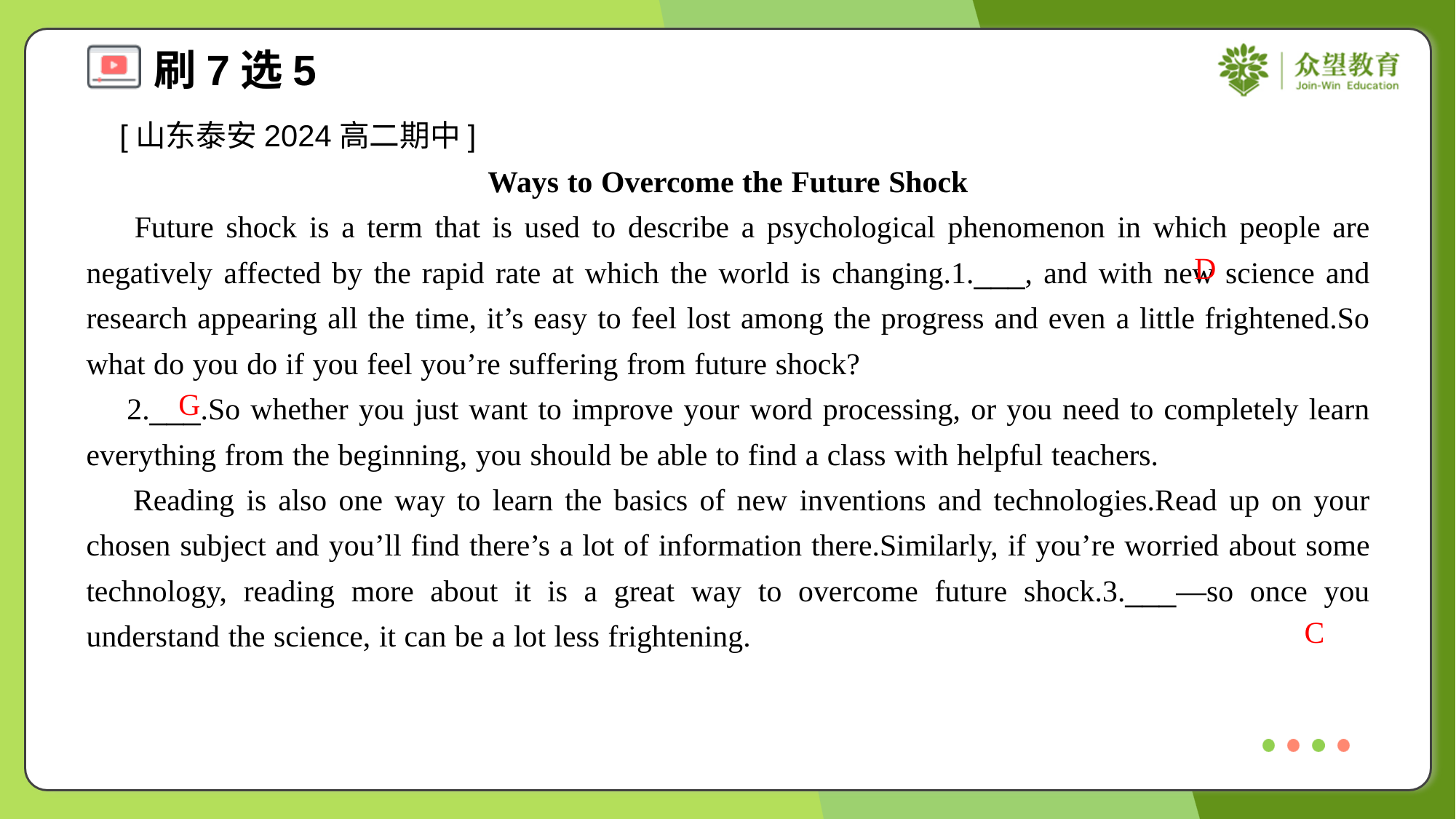

[山东泰安2024高二期中]
Ways to Overcome the Future Shock
    Future shock is a term that is used to describe a psychological phenomenon in which people are negatively affected by the rapid rate at which the world is changing.1.___, and with new science and research appearing all the time, it’s easy to feel lost among the progress and even a little frightened.So what do you do if you feel you’re suffering from future shock?
    2.___.So whether you just want to improve your word processing, or you need to completely learn everything from the beginning, you should be able to find a class with helpful teachers.
    Reading is also one way to learn the basics of new inventions and technologies.Read up on your chosen subject and you’ll find there’s a lot of information there.Similarly, if you’re worried about some technology, reading more about it is a great way to overcome future shock.3.___—so once you understand the science, it can be a lot less frightening.

D
G
C